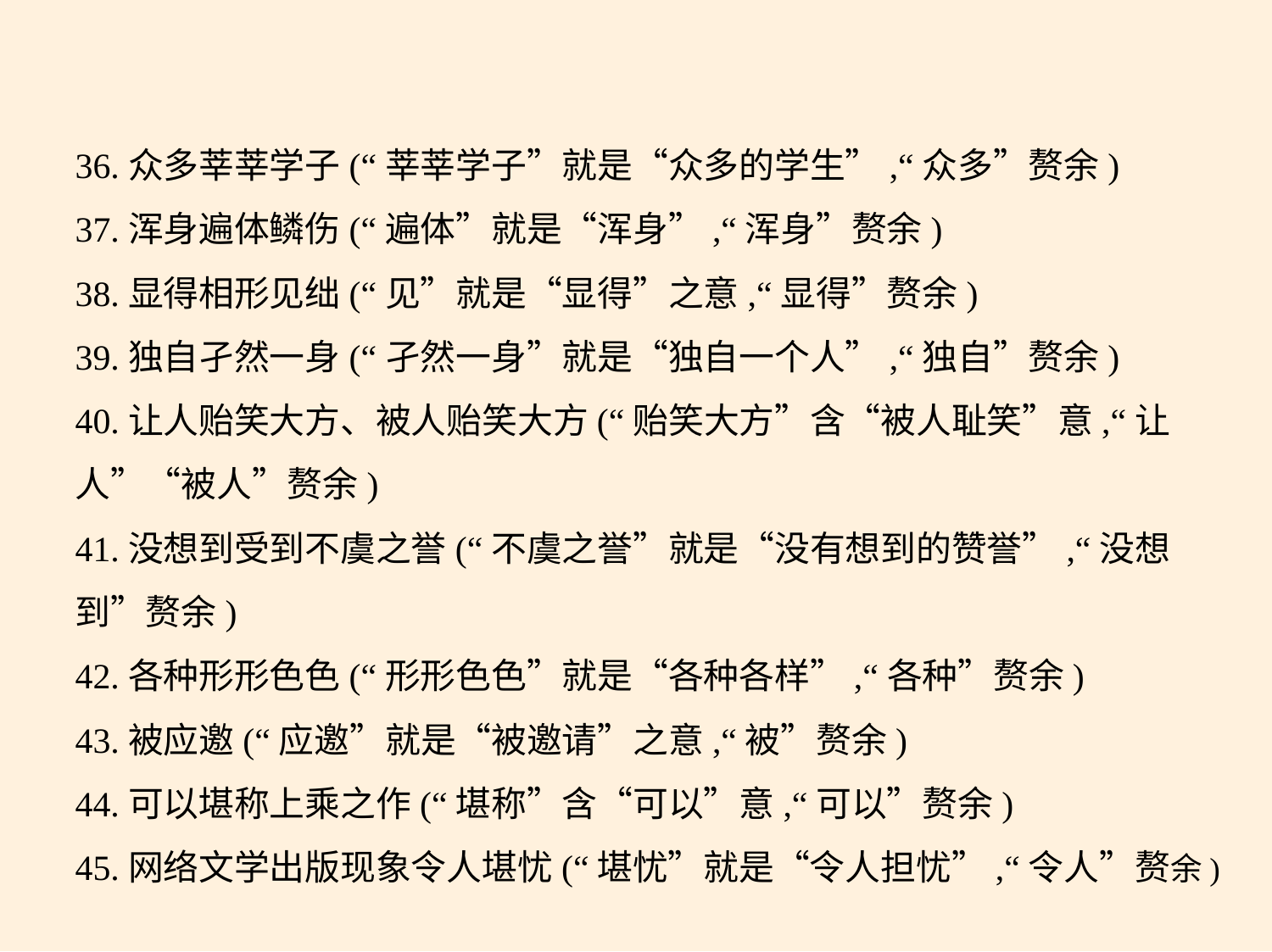

36.众多莘莘学子(“莘莘学子”就是“众多的学生”,“众多”赘余)
37.浑身遍体鳞伤(“遍体”就是“浑身”,“浑身”赘余)
38.显得相形见绌(“见”就是“显得”之意,“显得”赘余)
39.独自孑然一身(“孑然一身”就是“独自一个人”,“独自”赘余)
40.让人贻笑大方、被人贻笑大方(“贻笑大方”含“被人耻笑”意,“让
人”“被人”赘余)
41.没想到受到不虞之誉(“不虞之誉”就是“没有想到的赞誉”,“没想
到”赘余)
42.各种形形色色(“形形色色”就是“各种各样”,“各种”赘余)
43.被应邀(“应邀”就是“被邀请”之意,“被”赘余)
44.可以堪称上乘之作(“堪称”含“可以”意,“可以”赘余)
45.网络文学出版现象令人堪忧(“堪忧”就是“令人担忧”,“令人”赘余)